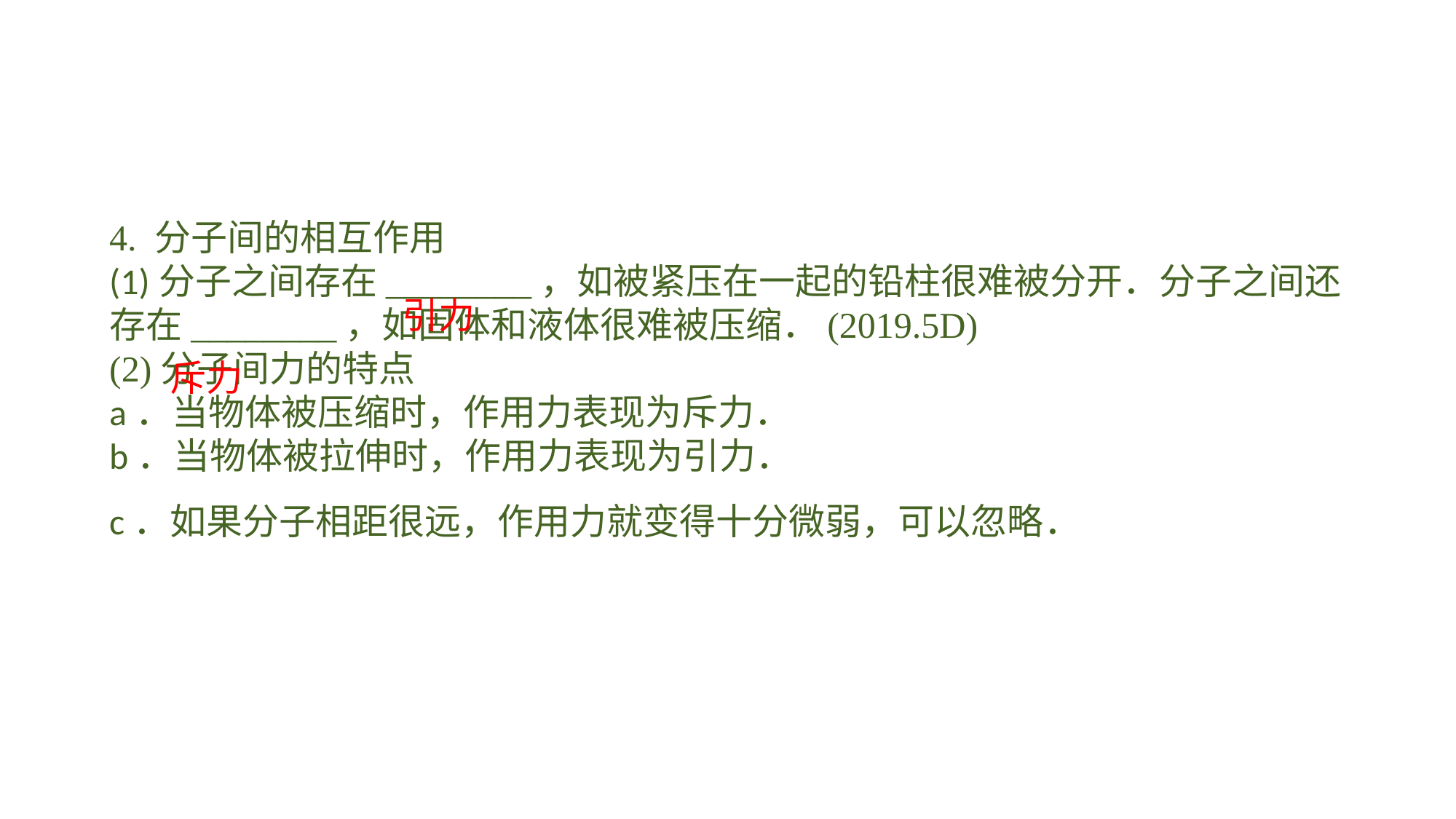

4. 分子间的相互作用(1)分子之间存在________，如被紧压在一起的铅柱很难被分开．分子之间还存在________，如固体和液体很难被压缩．(2019.5D)(2)分子间力的特点a．当物体被压缩时，作用力表现为斥力．b．当物体被拉伸时，作用力表现为引力．c．如果分子相距很远，作用力就变得十分微弱，可以忽略．
引力
斥力